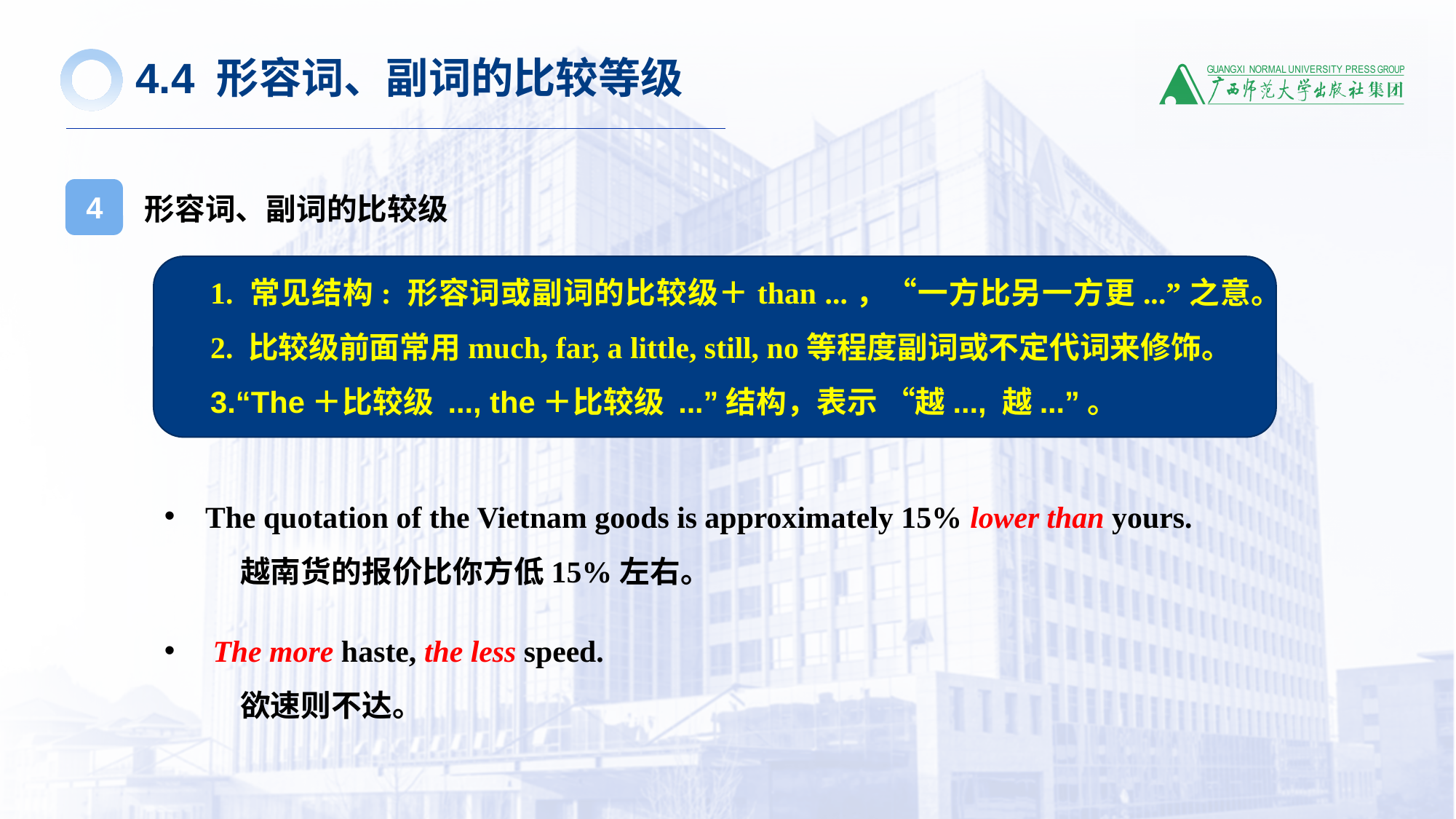

4.4 形容词、副词的比较等级

形容词、副词的比较级

4
1. 常见结构: 形容词或副词的比较级＋than ...，“一方比另一方更...”之意。
2. 比较级前面常用much, far, a little, still, no等程度副词或不定代词来修饰。
3.“The＋比较级 ..., the＋比较级 ...”结构，表示 “越..., 越...”。

The quotation of the Vietnam goods is approximately 15% lower than yours.
      越南货的报价比你方低15%左右。

 The more haste, the less speed.
      欲速则不达。